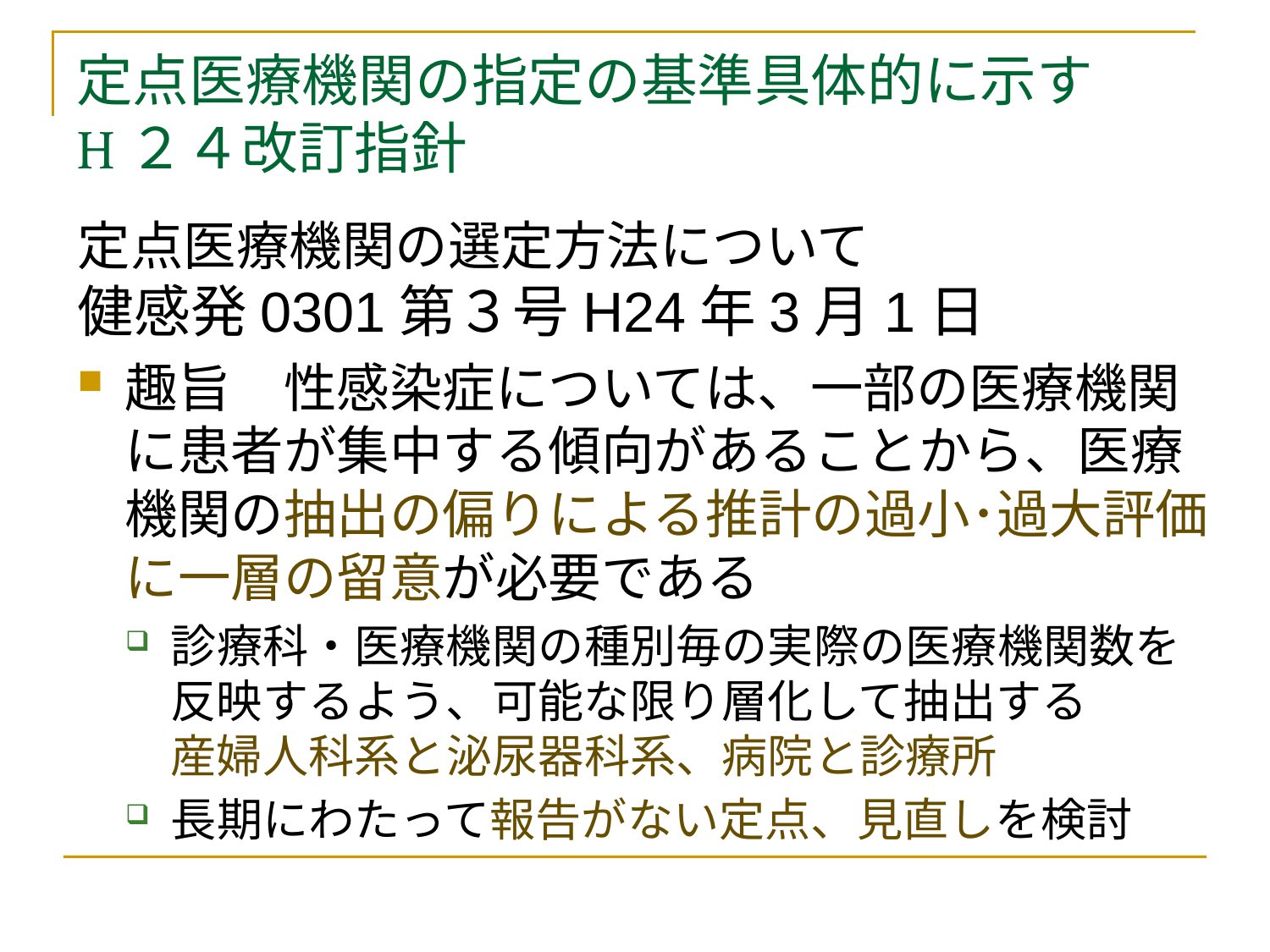

# 定点医療機関の指定の基準具体的に示す H２４改訂指針
定点医療機関の選定方法について
健感発0301第３号H24年3月1日
趣旨　性感染症については、一部の医療機関に患者が集中する傾向があることから、医療機関の抽出の偏りによる推計の過小･過大評価に一層の留意が必要である
診療科・医療機関の種別毎の実際の医療機関数を反映するよう、可能な限り層化して抽出する
産婦人科系と泌尿器科系、病院と診療所
長期にわたって報告がない定点、見直しを検討